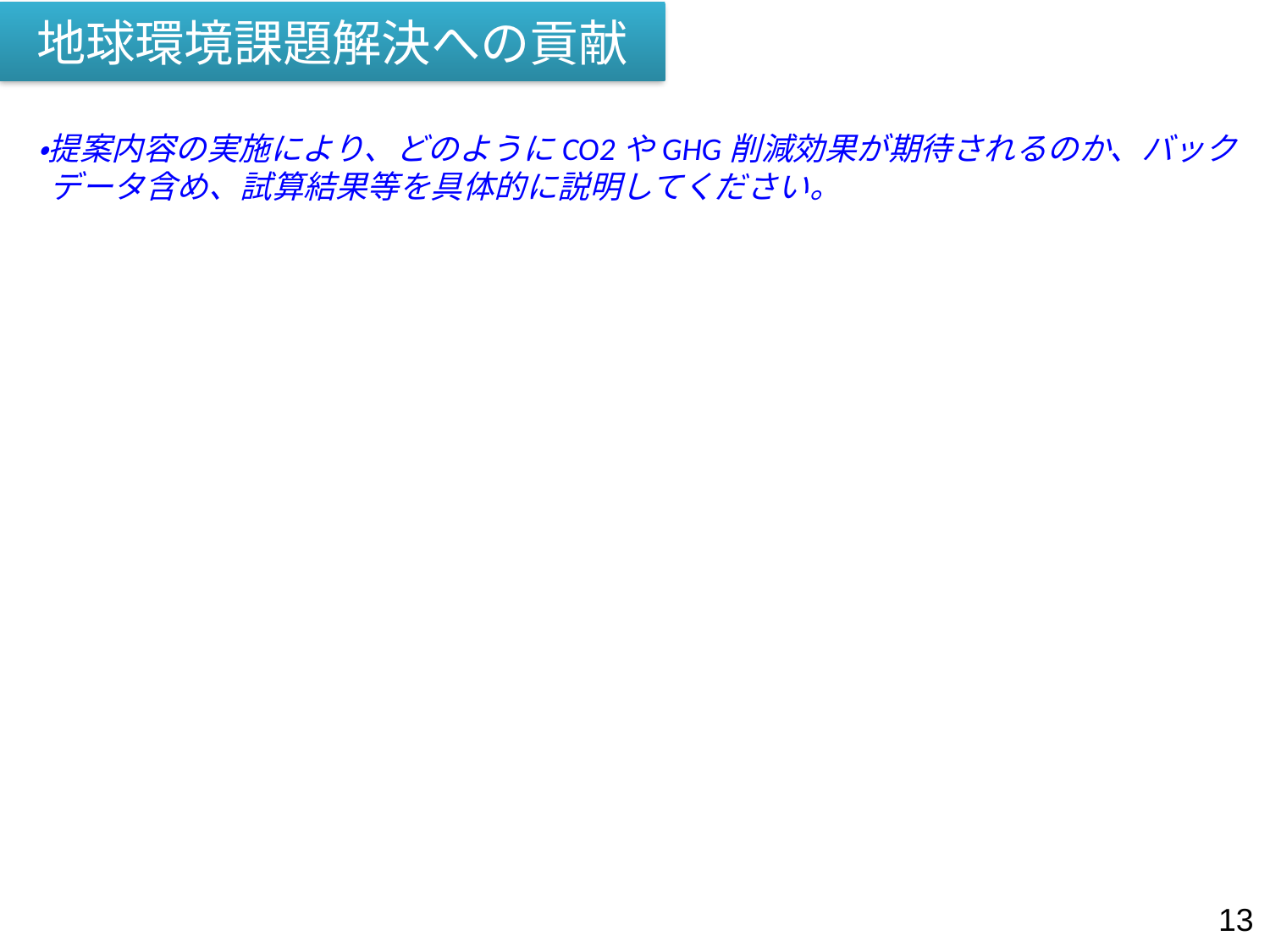

# 地球環境課題解決への貢献
・提案内容の実施により、どのようにCO2やGHG削減効果が期待されるのか、バックデータ含め、試算結果等を具体的に説明してください。
13